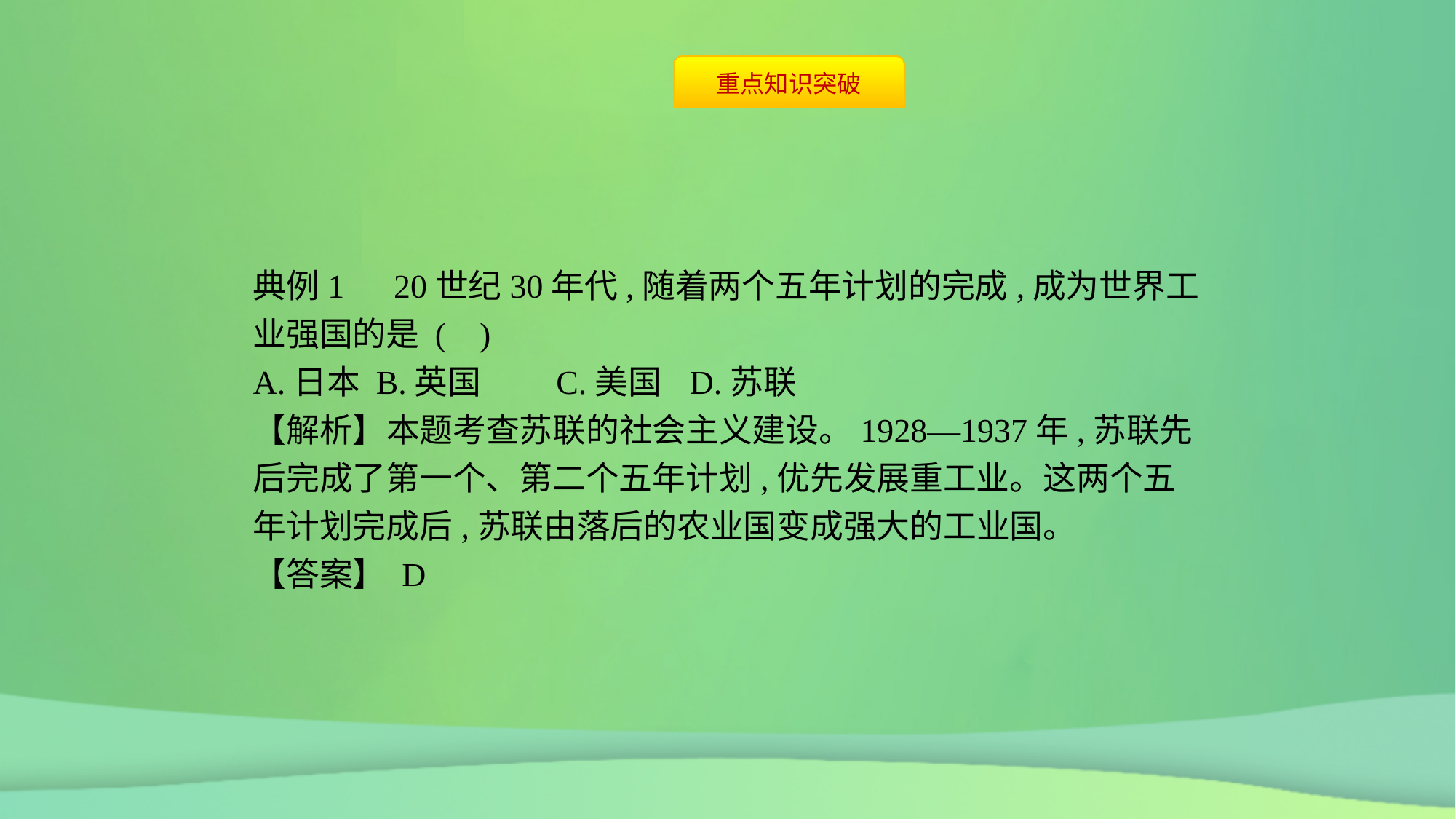

典例1　20世纪30年代,随着两个五年计划的完成,成为世界工业强国的是 (    )
A.日本	B.英国	C.美国	D.苏联
【解析】本题考查苏联的社会主义建设。1928—1937年,苏联先后完成了第一个、第二个五年计划,优先发展重工业。这两个五年计划完成后,苏联由落后的农业国变成强大的工业国。
【答案】 D